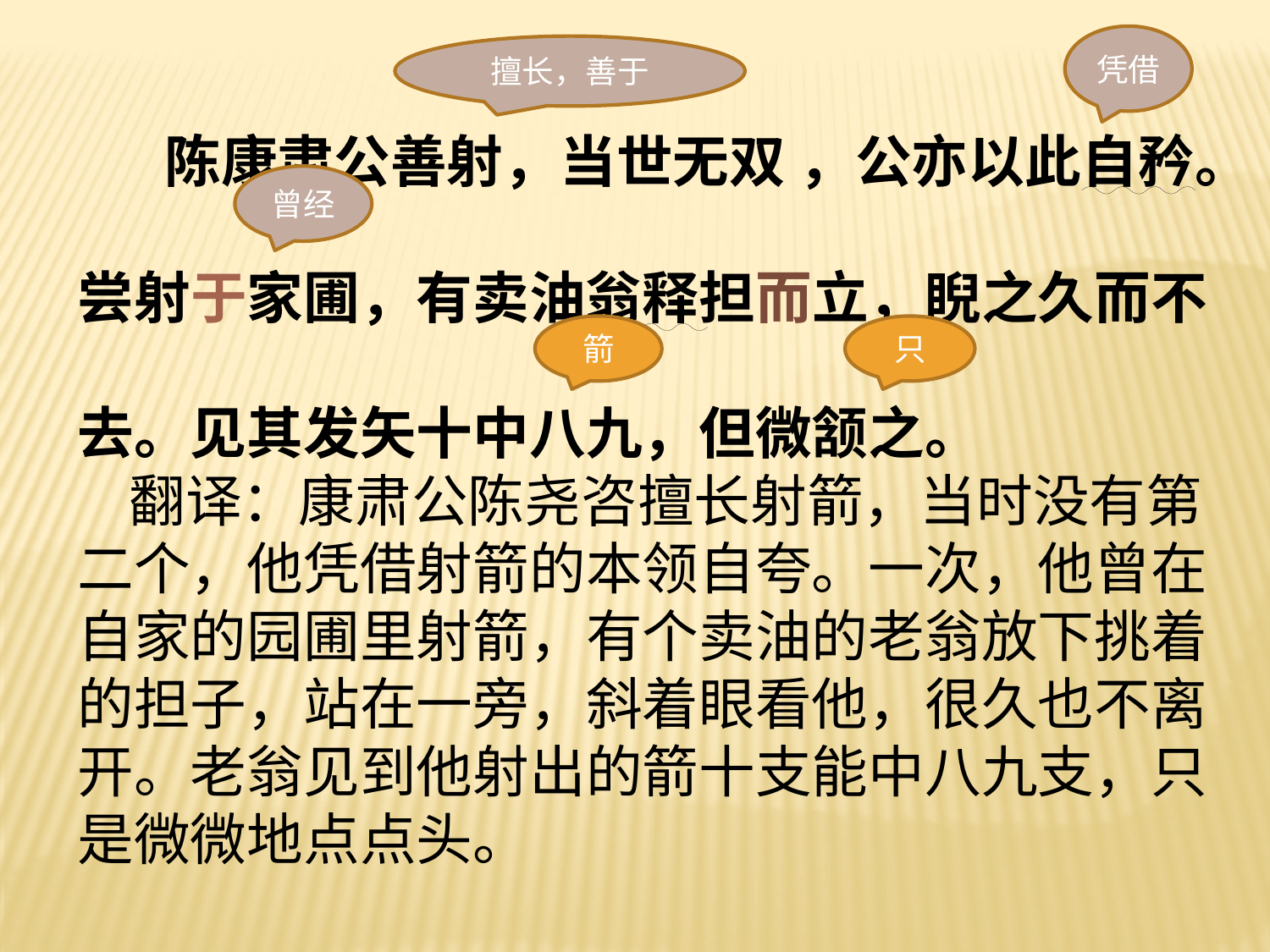

凭借
     陈康肃公善射，当世无双 ，公亦以此自矜。尝射于家圃，有卖油翁释担而立，睨之久而不去。见其发矢十中八九，但微颔之。
   翻译：康肃公陈尧咨擅长射箭，当时没有第二个，他凭借射箭的本领自夸。一次，他曾在自家的园圃里射箭，有个卖油的老翁放下挑着的担子，站在一旁，斜着眼看他，很久也不离开。老翁见到他射出的箭十支能中八九支，只是微微地点点头。

擅长，善于
曾经
箭
只